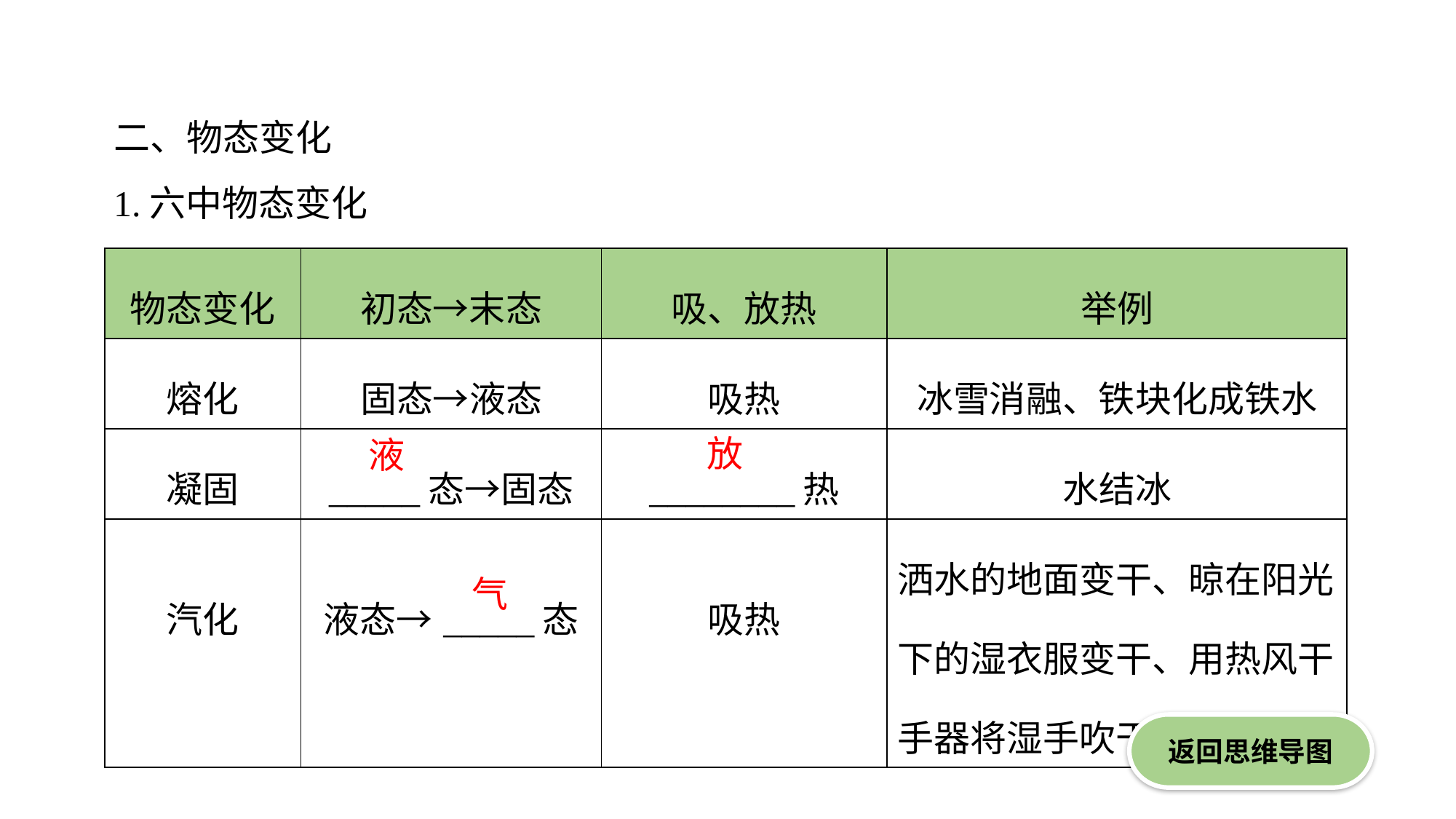

二、物态变化
1.六中物态变化
| 物态变化 | 初态→末态 | 吸、放热 | 举例 |
| --- | --- | --- | --- |
| 熔化 | 固态→液态 | 吸热 | 冰雪消融、铁块化成铁水 |
| 凝固 | \_\_\_\_\_态→固态 | \_\_\_\_\_\_\_\_热 | 水结冰 |
| 汽化 | 液态→\_\_\_\_\_态 | 吸热 | 洒水的地面变干、晾在阳光下的湿衣服变干、用热风干手器将湿手吹干 |
放
液
气
返回思维导图